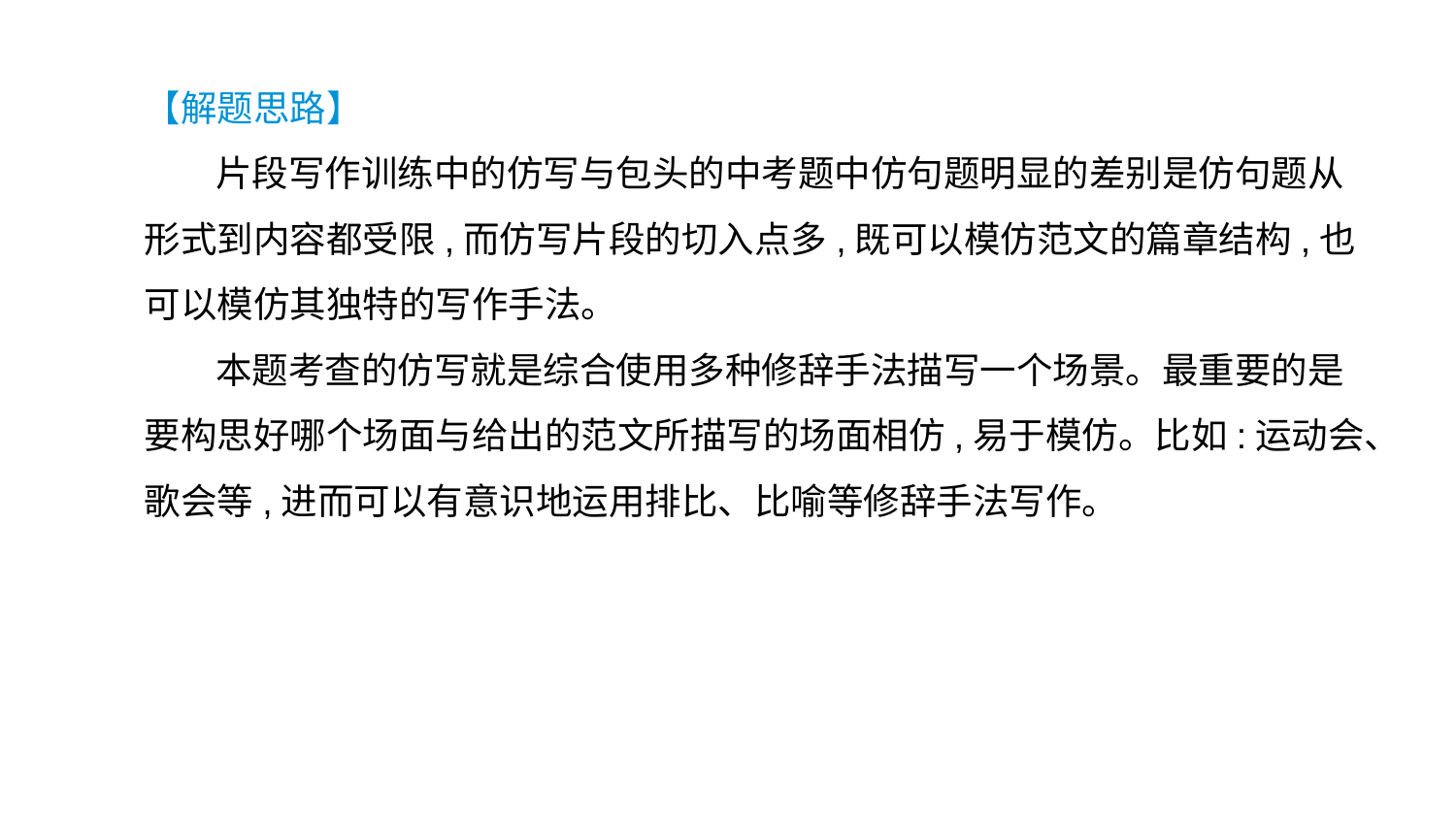

【解题思路】
片段写作训练中的仿写与包头的中考题中仿句题明显的差别是仿句题从形式到内容都受限,而仿写片段的切入点多,既可以模仿范文的篇章结构,也可以模仿其独特的写作手法。
本题考查的仿写就是综合使用多种修辞手法描写一个场景。最重要的是要构思好哪个场面与给出的范文所描写的场面相仿,易于模仿。比如:运动会、歌会等,进而可以有意识地运用排比、比喻等修辞手法写作。